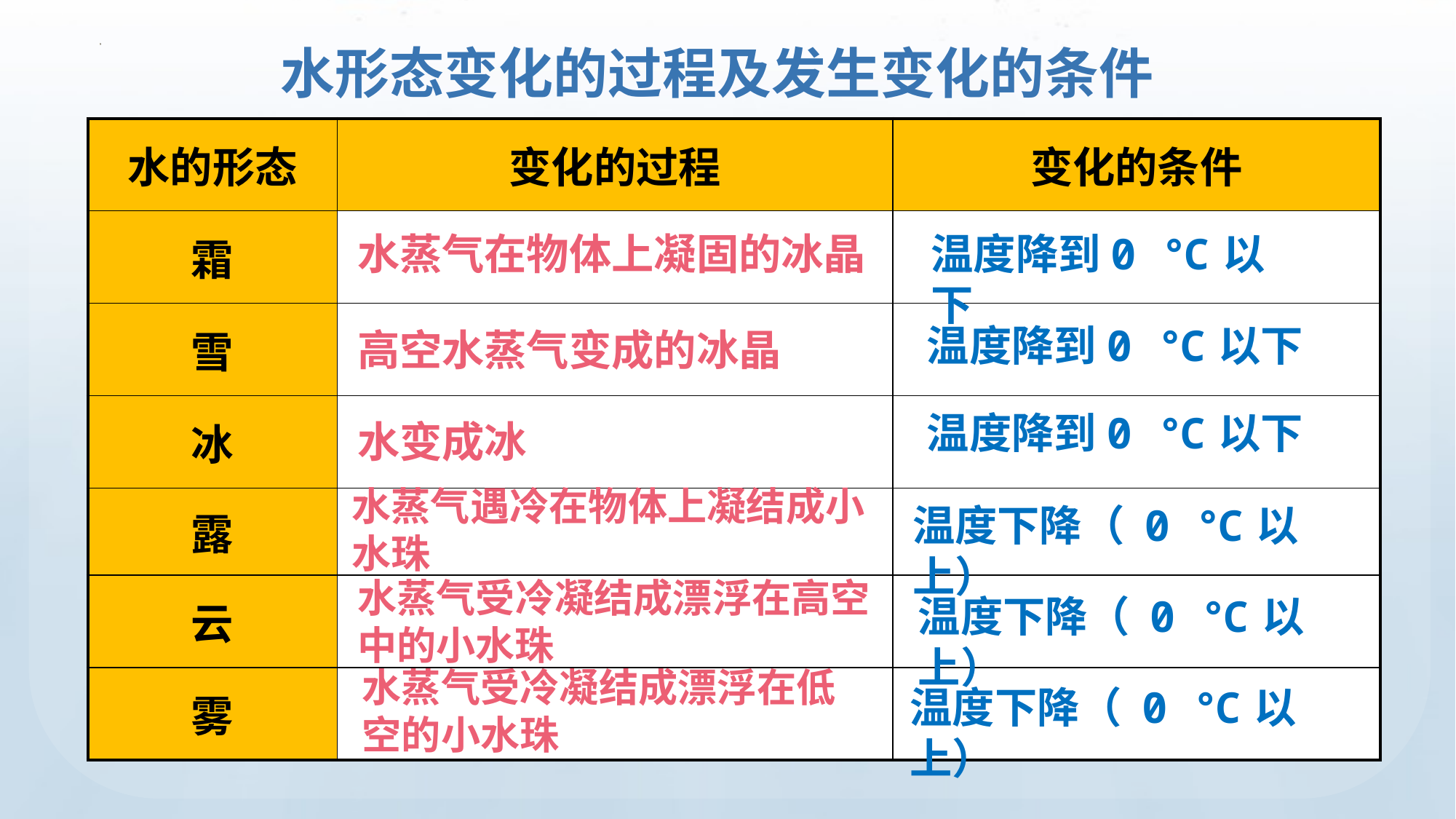

水形态变化的过程及发生变化的条件
| 水的形态 | 变化的过程 | 变化的条件 |
| --- | --- | --- |
| 霜 |  |  |
| 雪 |  |  |
| 冰 |  |  |
| 露 |  |  |
| 云 |  |  |
| 雾 |  |  |
水蒸气在物体上凝固的冰晶
温度降到0 ℃以下
温度降到0 ℃以下
高空水蒸气变成的冰晶
温度降到0 ℃以下
水变成冰
水蒸气遇冷在物体上凝结成小水珠
温度下降（ 0 ℃以上）
水蒸气受冷凝结成漂浮在高空中的小水珠
温度下降（ 0 ℃以上）
水蒸气受冷凝结成漂浮在低空的小水珠
温度下降（ 0 ℃以上）